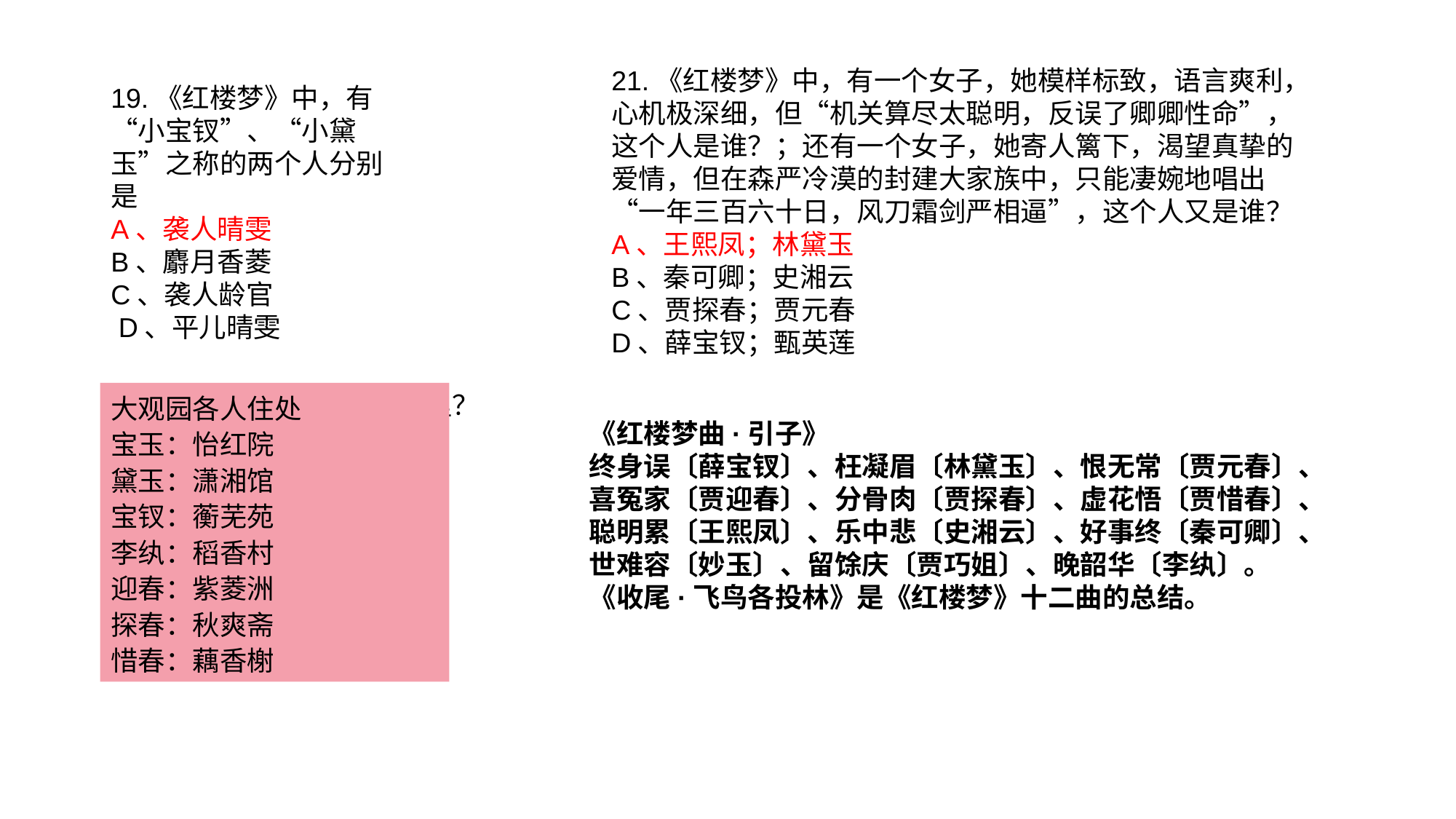

21.《红楼梦》中，有一个女子，她模样标致，语言爽利，心机极深细，但“机关算尽太聪明，反误了卿卿性命”，这个人是谁？；还有一个女子，她寄人篱下，渴望真挚的爱情，但在森严冷漠的封建大家族中，只能凄婉地唱出“一年三百六十日，风刀霜剑严相逼”，这个人又是谁？
A、王熙凤；林黛玉
B、秦可卿；史湘云
C、贾探春；贾元春
D、薛宝钗；甄英莲
19.《红楼梦》中，有“小宝钗”、“小黛玉”之称的两个人分别是
A、袭人晴雯
B、麝月香菱
C、袭人龄官
 D、平儿晴雯

20.薛宝钗初来贾府住在哪里？
A、梨香院
B、蘅芜苑
C、暖香坞
D、紫菱洲
大观园各人住处
宝玉：怡红院
黛玉：潇湘馆
宝钗：蘅芜苑
李纨：稻香村
迎春：紫菱洲
探春：秋爽斋
惜春：藕香榭
《红楼梦曲·引子》
终身误〔薛宝钗〕、枉凝眉〔林黛玉〕、恨无常〔贾元春〕、喜冤家〔贾迎春〕、分骨肉〔贾探春〕、虚花悟〔贾惜春〕、聪明累〔王熙凤〕、乐中悲〔史湘云〕、好事终〔秦可卿〕、世难容〔妙玉〕、留馀庆〔贾巧姐〕、晚韶华〔李纨〕。
《收尾·飞鸟各投林》是《红楼梦》十二曲的总结。
宝钗刚进贾府时住在梨香院,跟着住在衡芜院。